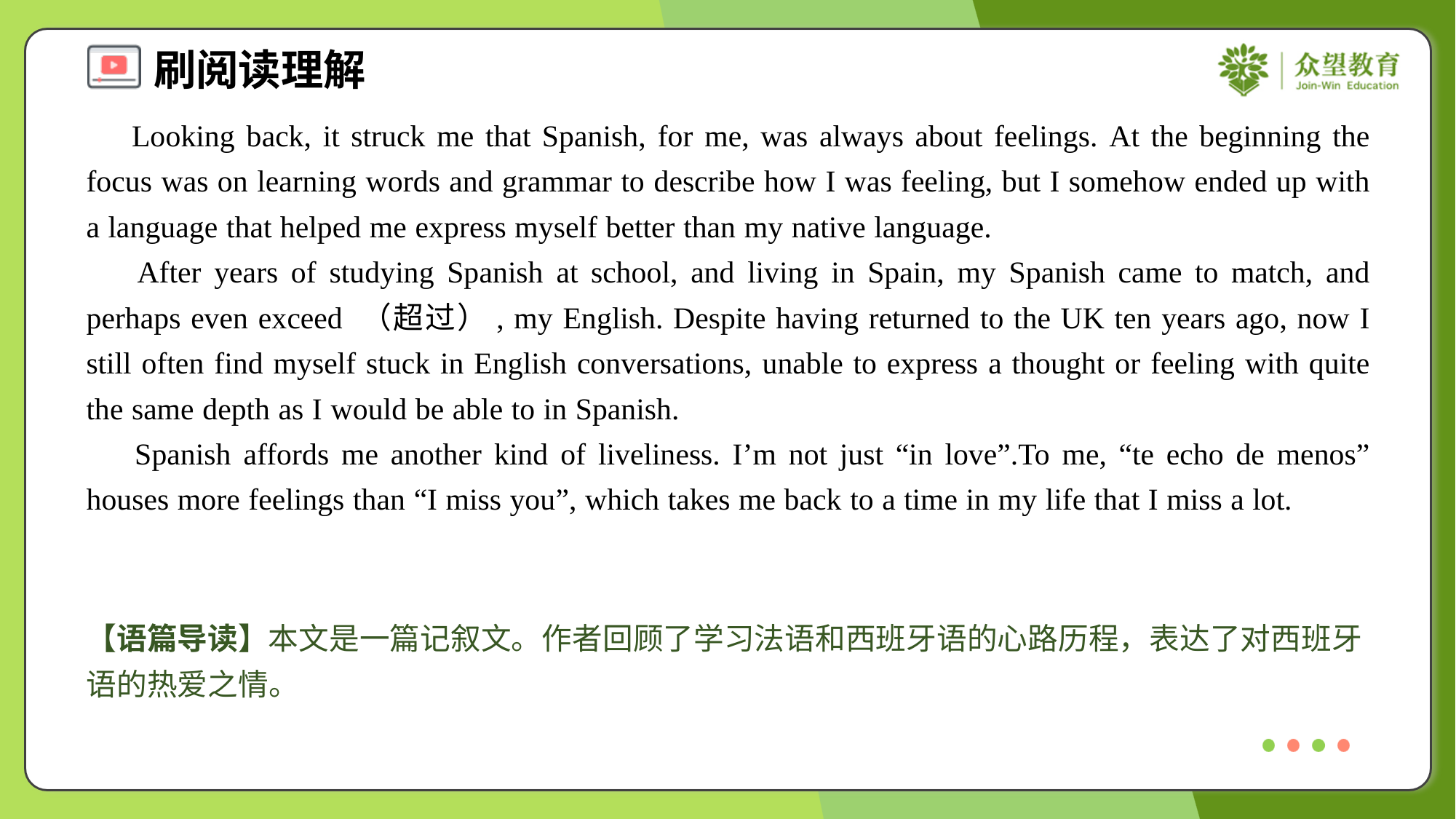

Looking back, it struck me that Spanish, for me, was always about feelings. At the beginning the focus was on learning words and grammar to describe how I was feeling, but I somehow ended up with a language that helped me express myself better than my native language.
    After years of studying Spanish at school, and living in Spain, my Spanish came to match, and perhaps even exceed （超过）, my English. Despite having returned to the UK ten years ago, now I still often find myself stuck in English conversations, unable to express a thought or feeling with quite the same depth as I would be able to in Spanish.
    Spanish affords me another kind of liveliness. I’m not just “in love”.To me, “te echo de menos” houses more feelings than “I miss you”, which takes me back to a time in my life that I miss a lot.
【语篇导读】本文是一篇记叙文。作者回顾了学习法语和西班牙语的心路历程，表达了对西班牙语的热爱之情。